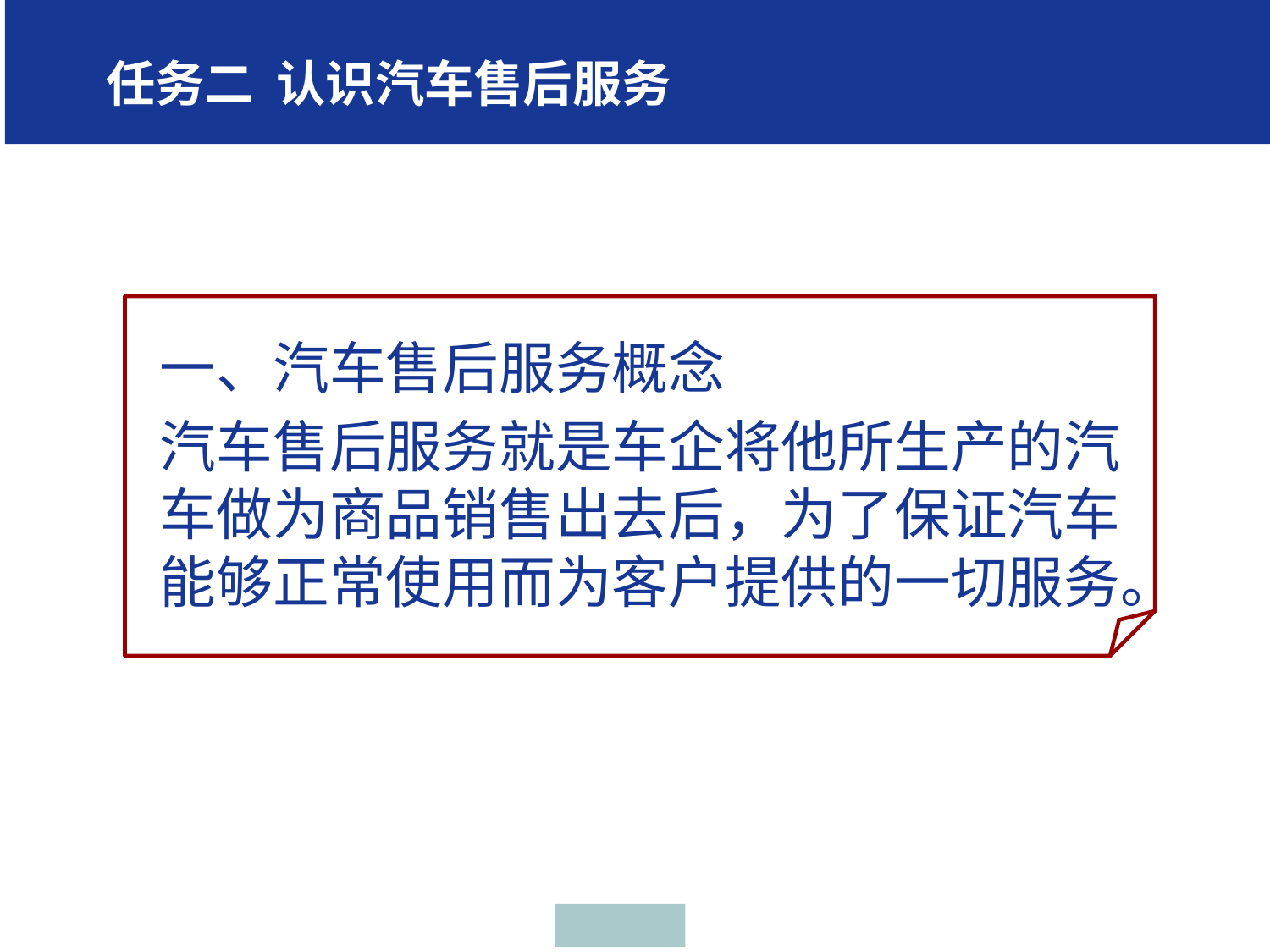

学习任务二、汽车售后服务介绍
学习任务二  认识汽车售后服务任务一、汽车行业

# 一、汽车售后服务概念
汽车售后服务就是车企将他所生产的汽车做为商品销售出去后，为了保证汽车能够正常使用而为客户提供的一切服务。
7